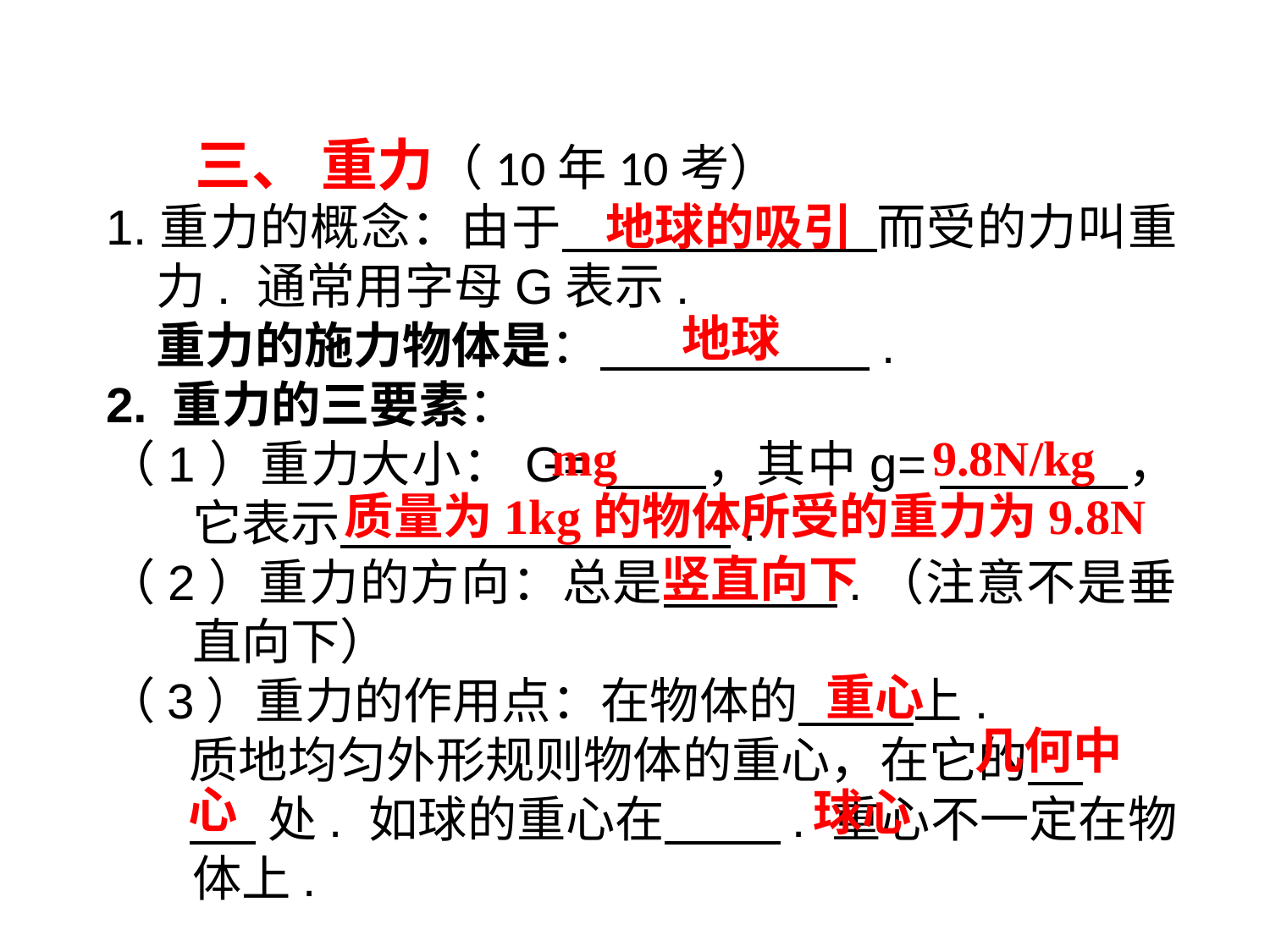

三、 重力（10年10考）
1.重力的概念：由于　                  　而受的力叫重力. 通常用字母G表示.
重力的施力物体是：　                    .
2. 重力的三要素：
（1）重力大小：G=　    ，其中g=　       　，它表示　                               .
（2）重力的方向：总是　          .（注意不是垂直向下）
（3）重力的作用点：在物体的　      上.
质地均匀外形规则物体的重心，在它的     .
      处. 如球的重心在　      . 重心不一定在物体上.
地球的吸引
地球
mg
9.8N/kg
质量为1kg的物体所受的重力为9.8N
竖直向下
重心
                                                                     几何中心
 球心